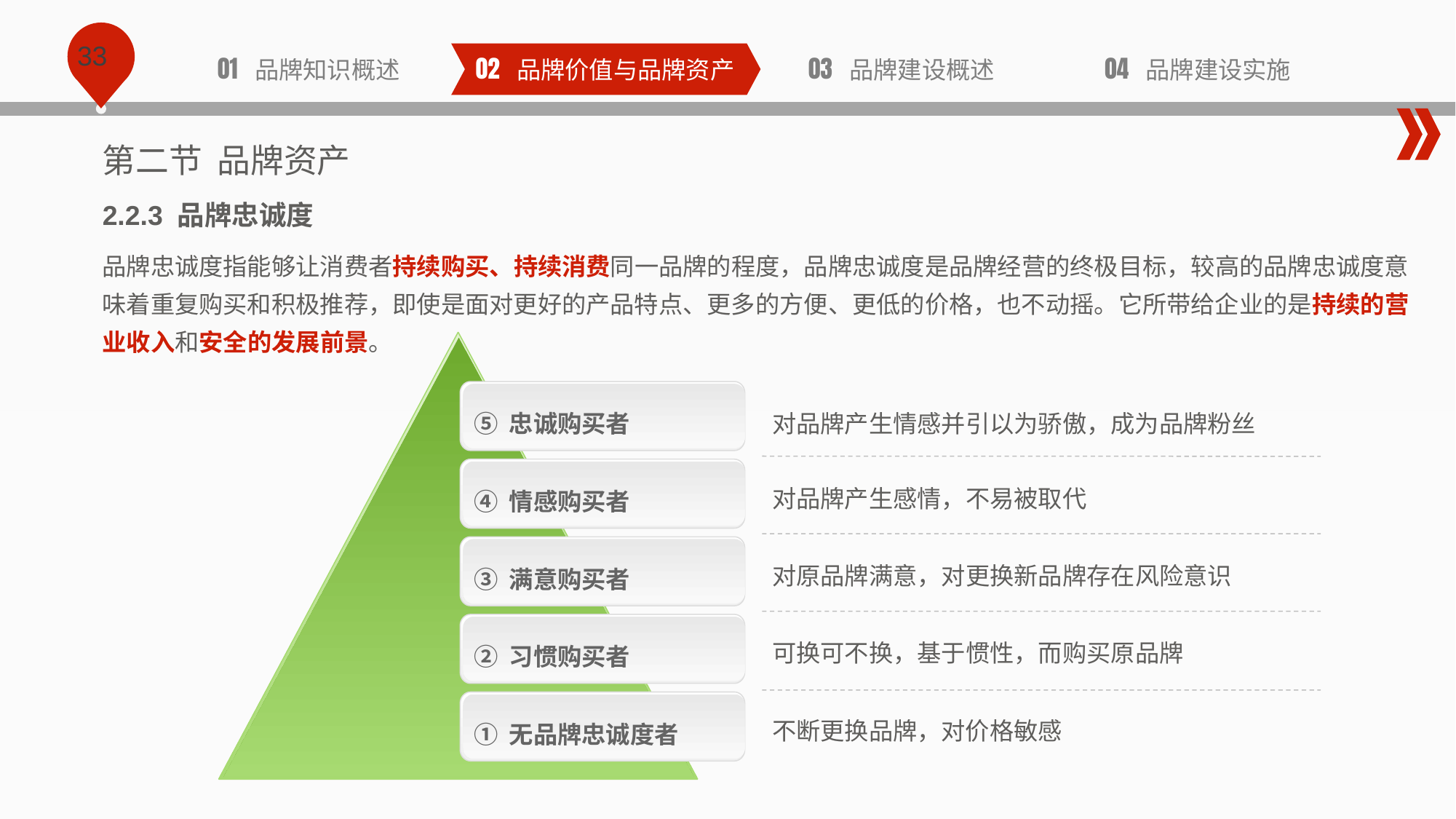

01  品牌知识概述
02  品牌价值与品牌资产
03  品牌建设概述
04  品牌建设实施
第二节  品牌资产
2.2.3 品牌忠诚度
品牌忠诚度指能够让消费者持续购买、持续消费同一品牌的程度，品牌忠诚度是品牌经营的终极目标，较高的品牌忠诚度意味着重复购买和积极推荐，即使是面对更好的产品特点、更多的方便、更低的价格，也不动摇。它所带给企业的是持续的营业收入和安全的发展前景。

⑤ 忠诚购买者

④ 情感购买者

③ 满意购买者

② 习惯购买者

① 无品牌忠诚度者
对品牌产生情感并引以为骄傲，成为品牌粉丝

对品牌产生感情，不易被取代

对原品牌满意，对更换新品牌存在风险意识

可换可不换，基于惯性，而购买原品牌

不断更换品牌，对价格敏感